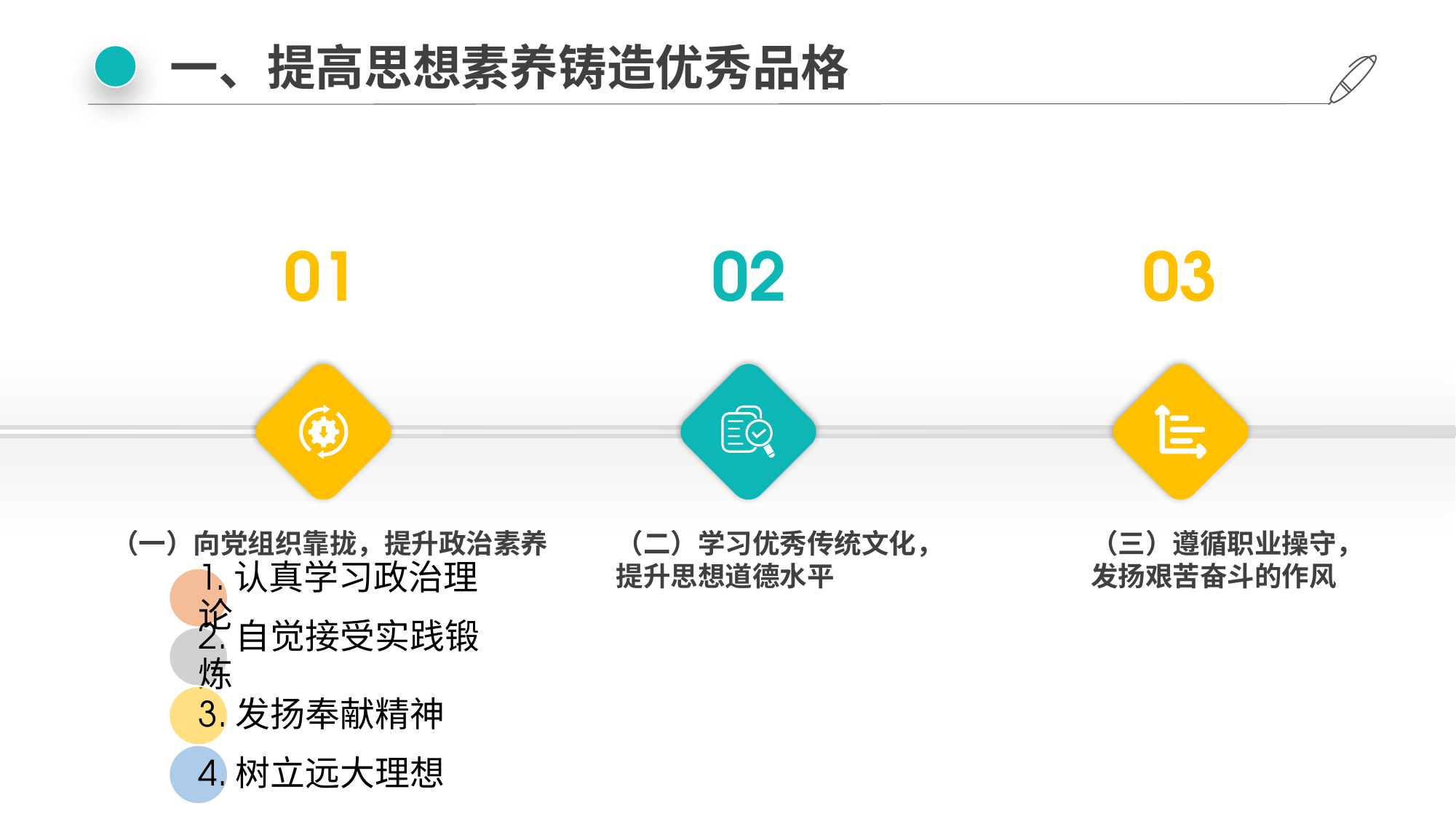

一、提高思想素养铸造优秀品格

01
02
03

（一）向党组织靠拢，提升政治素养
（二）学习优秀传统文化，提升思想道德水平
（三）遵循职业操守，发扬艰苦奋斗的作风
1.认真学习政治理论
2.自觉接受实践锻炼
3.发扬奉献精神
4.树立远大理想